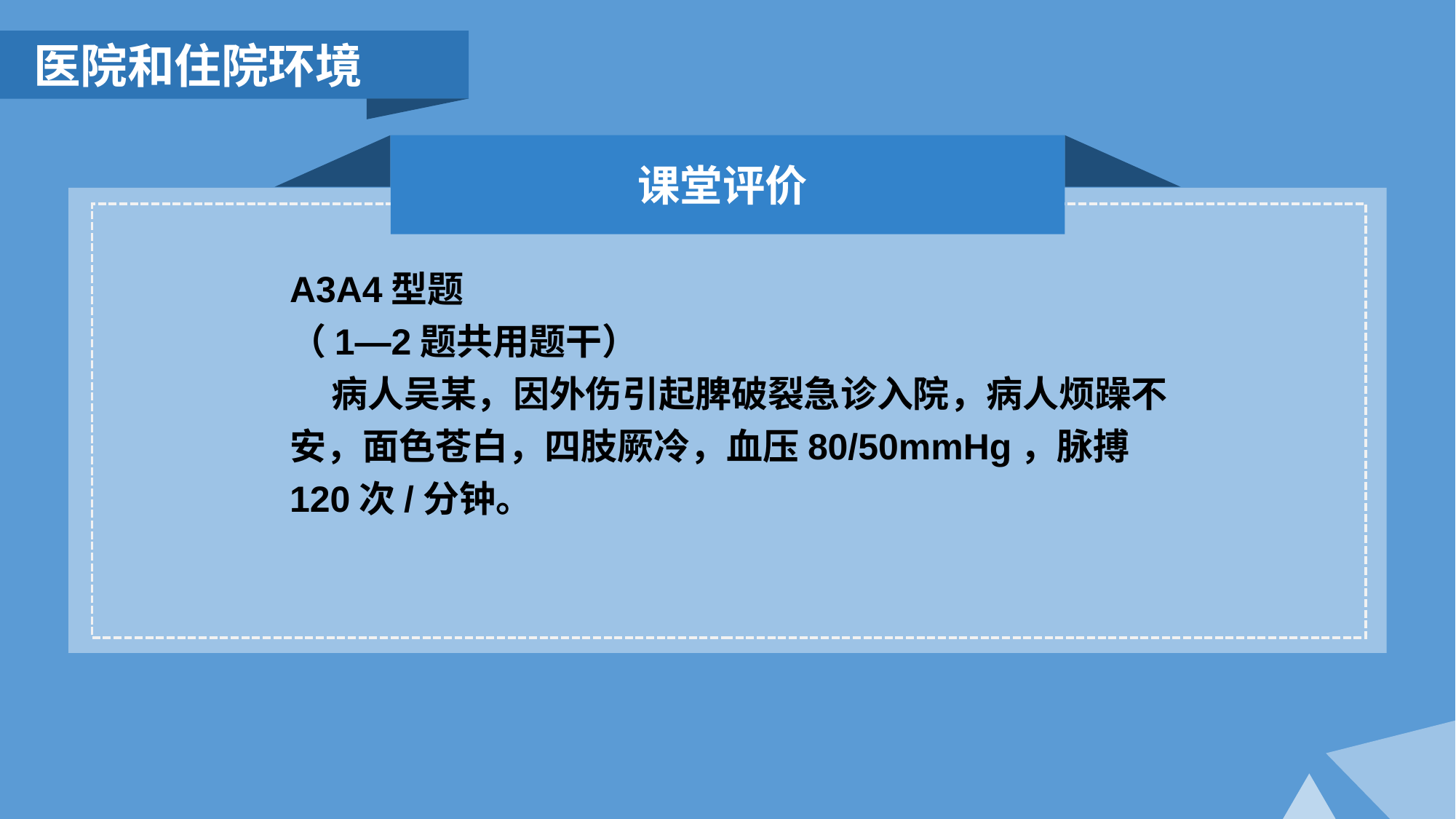

医院和住院环境

课堂评价

A3A4型题
（1—2题共用题干）
    病人吴某，因外伤引起脾破裂急诊入院，病人烦躁不安，面色苍白，四肢厥冷，血压80/50mmHg，脉搏120次/分钟。